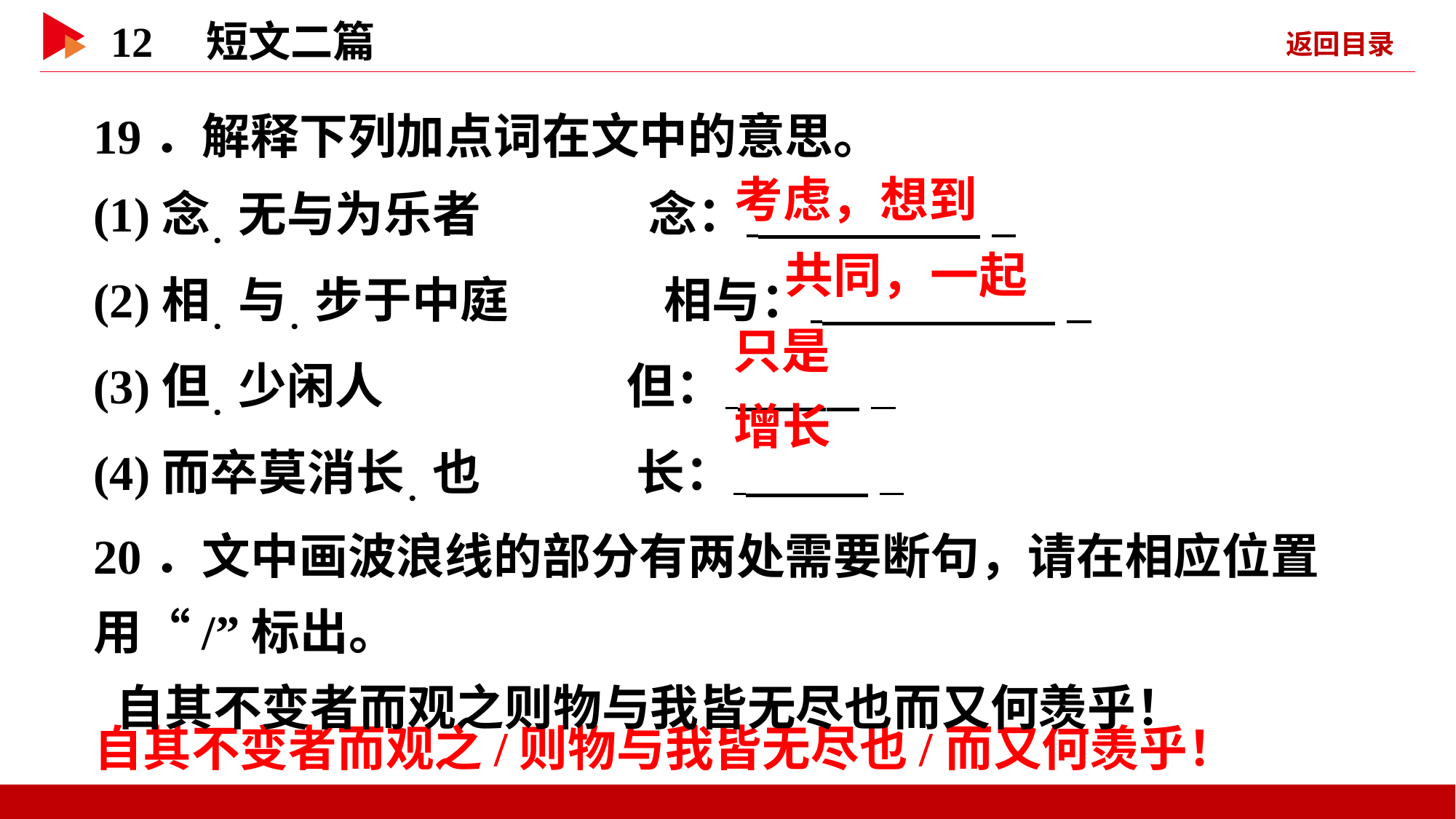

19．解释下列加点词在文中的意思。
(1)念．无与为乐者　　　  念：                     _
(2)相．与．步于中庭              相与：                      _
(3)但．少闲人                      但：            _
(4)而卒莫消长．也              长：            _
20．文中画波浪线的部分有两处需要断句，请在相应位置用“/”标出。
 自其不变者而观之则物与我皆无尽也而又何羡乎！
 考虑，想到
 共同，一起
 只是
 增长
 自其不变者而观之/则物与我皆无尽也/而又何羡乎！